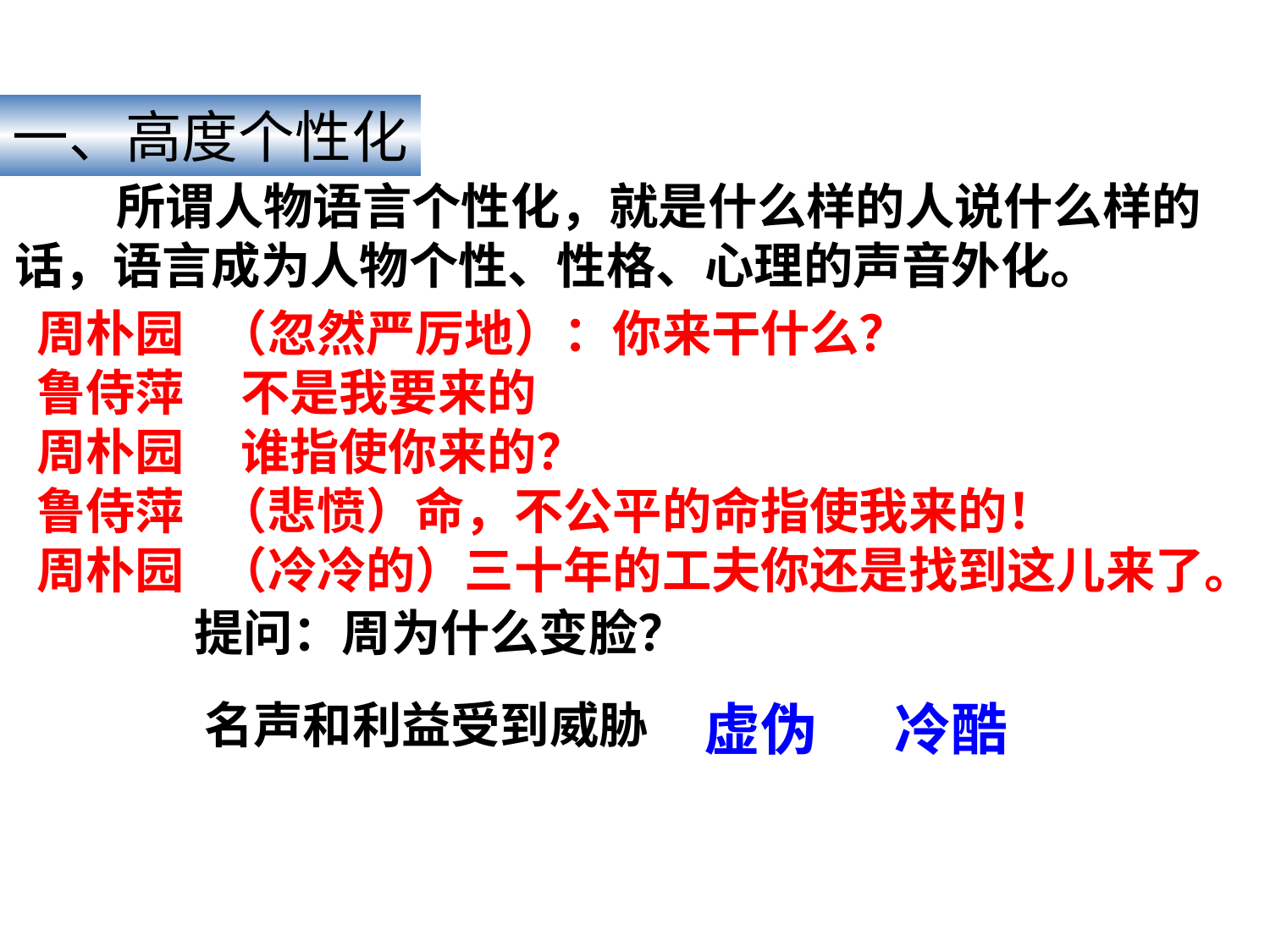

一、高度个性化
        所谓人物语言个性化，就是什么样的人说什么样的
话，语言成为人物个性、性格、心理的声音外化。
周朴园   （忽然严厉地）：你来干什么？
鲁侍萍     不是我要来的
周朴园     谁指使你来的？
鲁侍萍   （悲愤）命，不公平的命指使我来的！
周朴园   （冷冷的）三十年的工夫你还是找到这儿来了。
提问：周为什么变脸？
名声和利益受到威胁
虚伪      冷酷